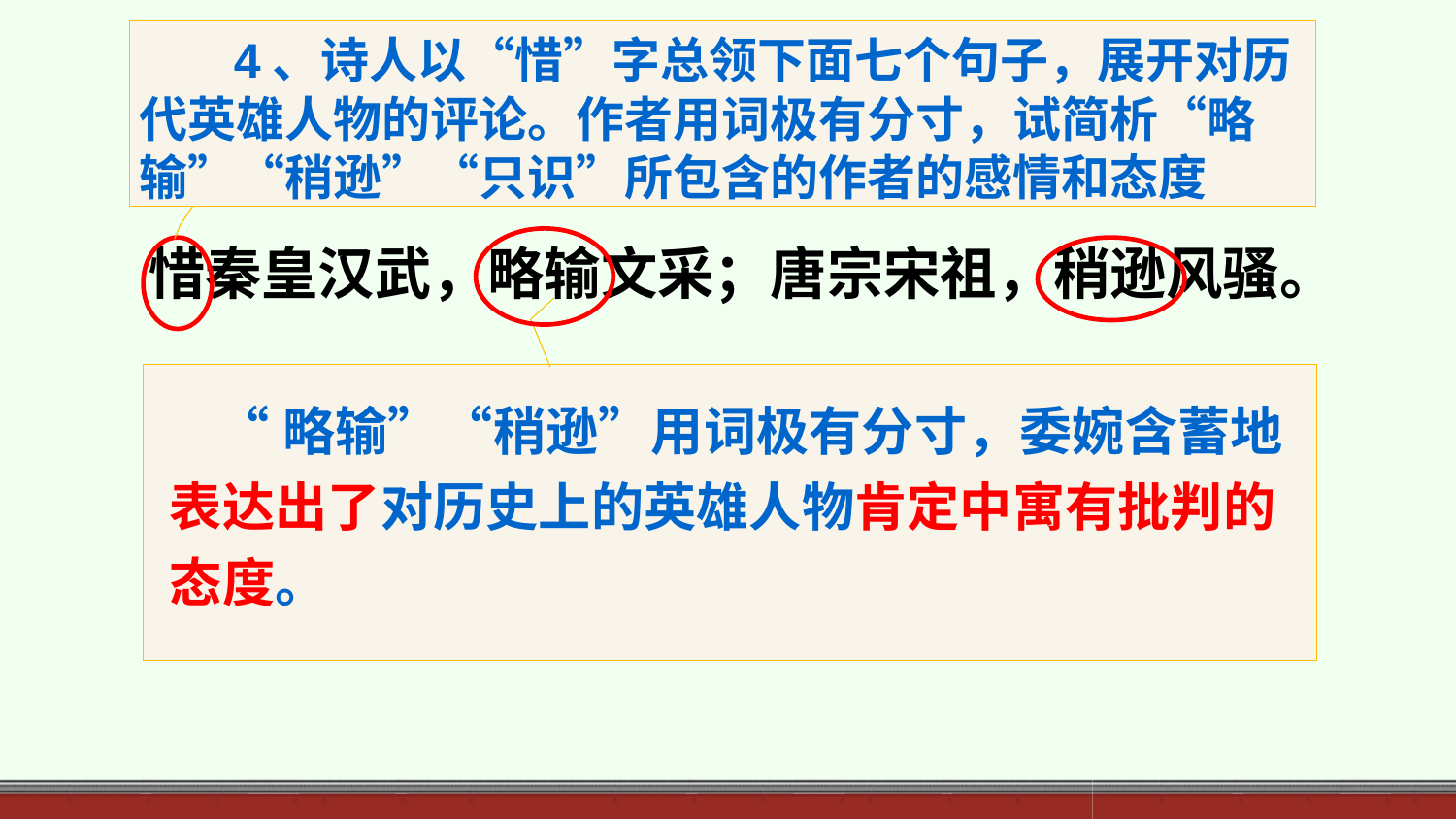

4、诗人以“惜”字总领下面七个句子，展开对历代英雄人物的评论。作者用词极有分寸，试简析“略输”“稍逊”“只识”所包含的作者的感情和态度

惜秦皇汉武，略输文采；唐宗宋祖，稍逊风骚。

    “略输”“稍逊”用词极有分寸，委婉含蓄地表达出了对历史上的英雄人物肯定中寓有批判的态度。